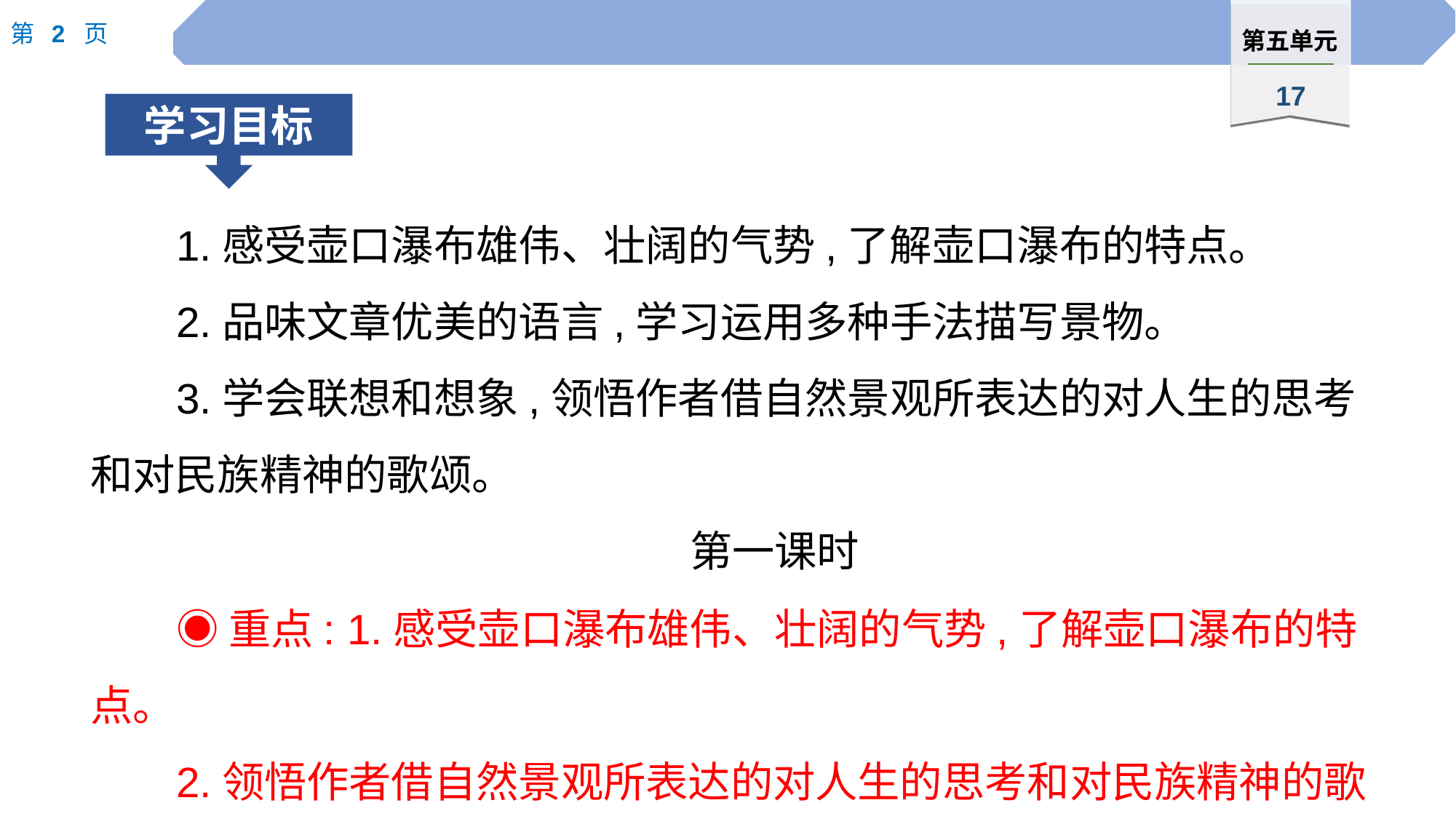

1.感受壶口瀑布雄伟、壮阔的气势,了解壶口瀑布的特点。
2.品味文章优美的语言,学习运用多种手法描写景物。
3.学会联想和想象,领悟作者借自然景观所表达的对人生的思考和对民族精神的歌颂。
第一课时

◉重点: 1.感受壶口瀑布雄伟、壮阔的气势,了解壶口瀑布的特点。
2.领悟作者借自然景观所表达的对人生的思考和对民族精神的歌颂。